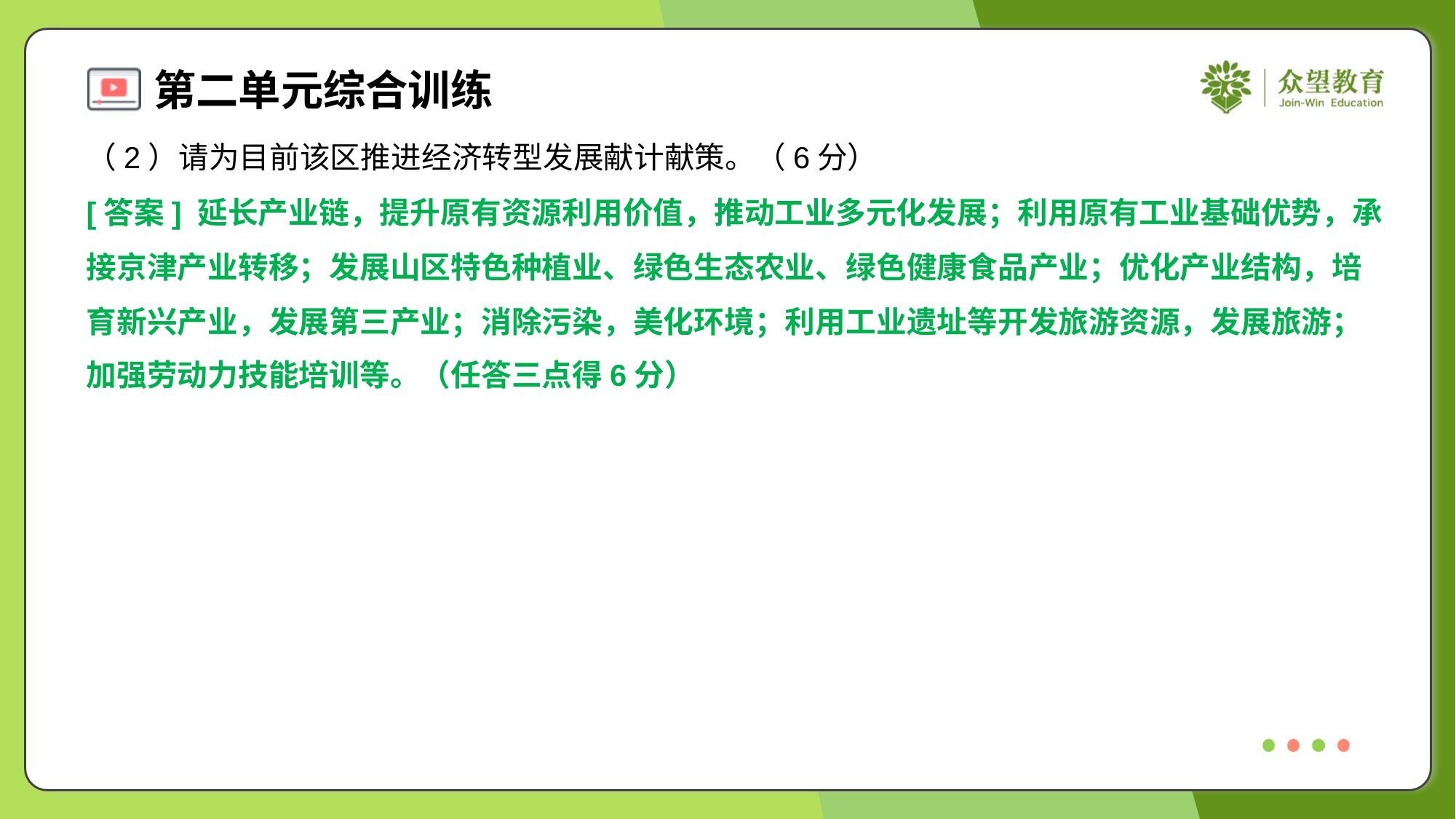

（2）请为目前该区推进经济转型发展献计献策。（6分）
[答案] 延长产业链，提升原有资源利用价值，推动工业多元化发展；利用原有工业基础优势，承
接京津产业转移；发展山区特色种植业、绿色生态农业、绿色健康食品产业；优化产业结构，培
育新兴产业，发展第三产业；消除污染，美化环境；利用工业遗址等开发旅游资源，发展旅游；
加强劳动力技能培训等。（任答三点得6分）